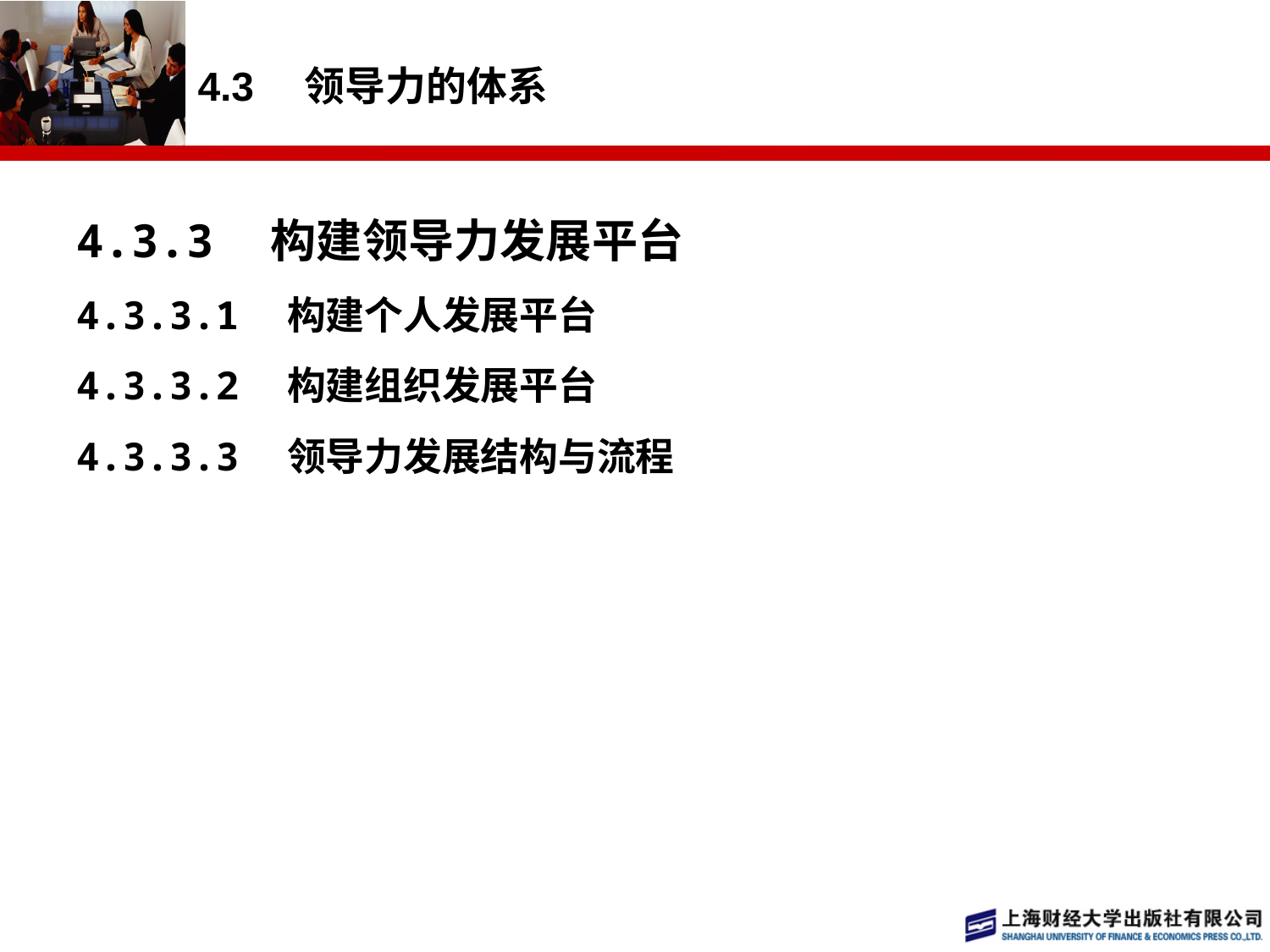

# 4.3　领导力的体系
4.3.3　构建领导力发展平台
4.3.3.1　构建个人发展平台
4.3.3.2　构建组织发展平台
4.3.3.3　领导力发展结构与流程